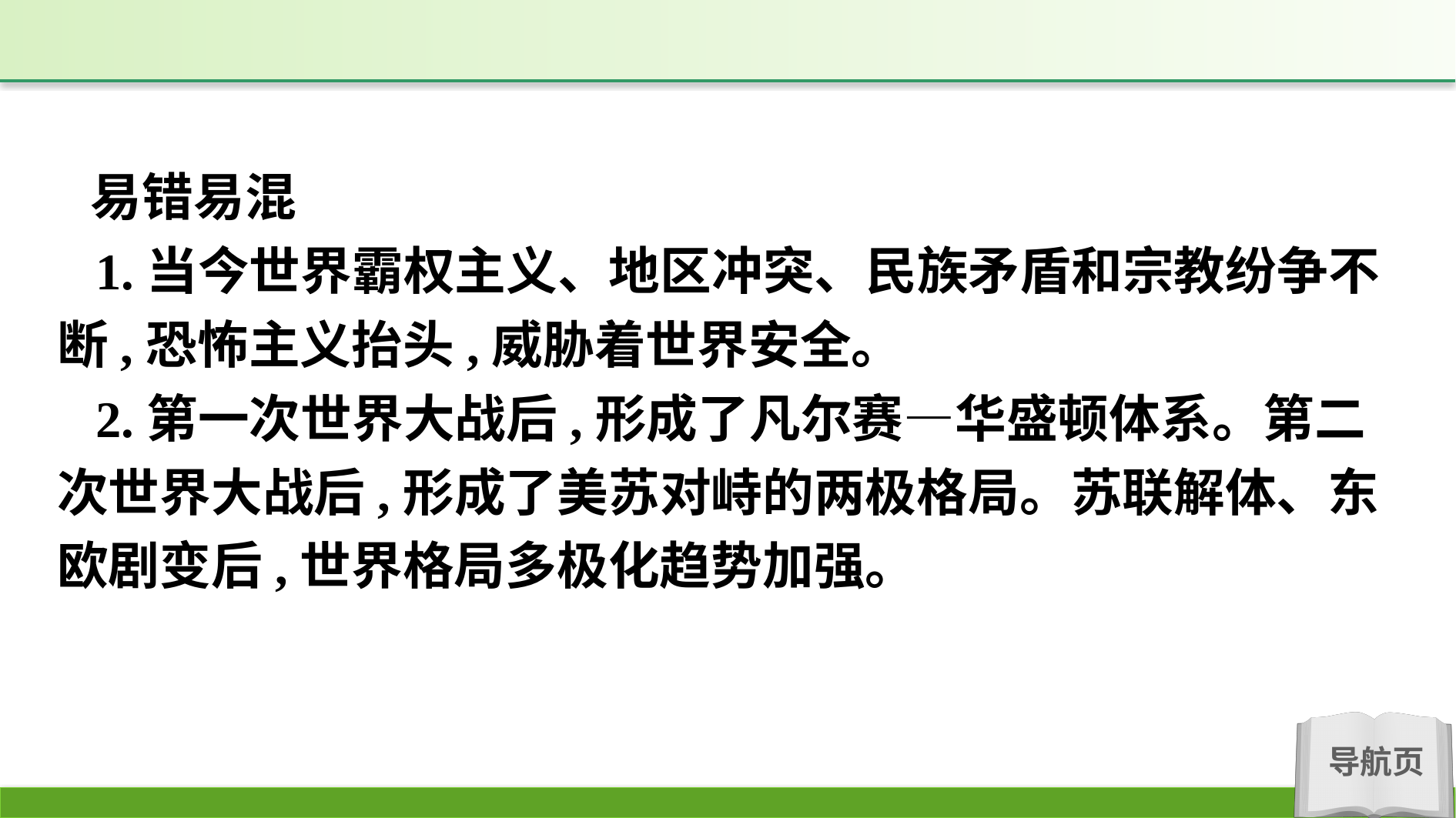

易错易混
1.当今世界霸权主义、地区冲突、民族矛盾和宗教纷争不断,恐怖主义抬头,威胁着世界安全。
2.第一次世界大战后,形成了凡尔赛—华盛顿体系。第二次世界大战后,形成了美苏对峙的两极格局。苏联解体、东欧剧变后,世界格局多极化趋势加强。